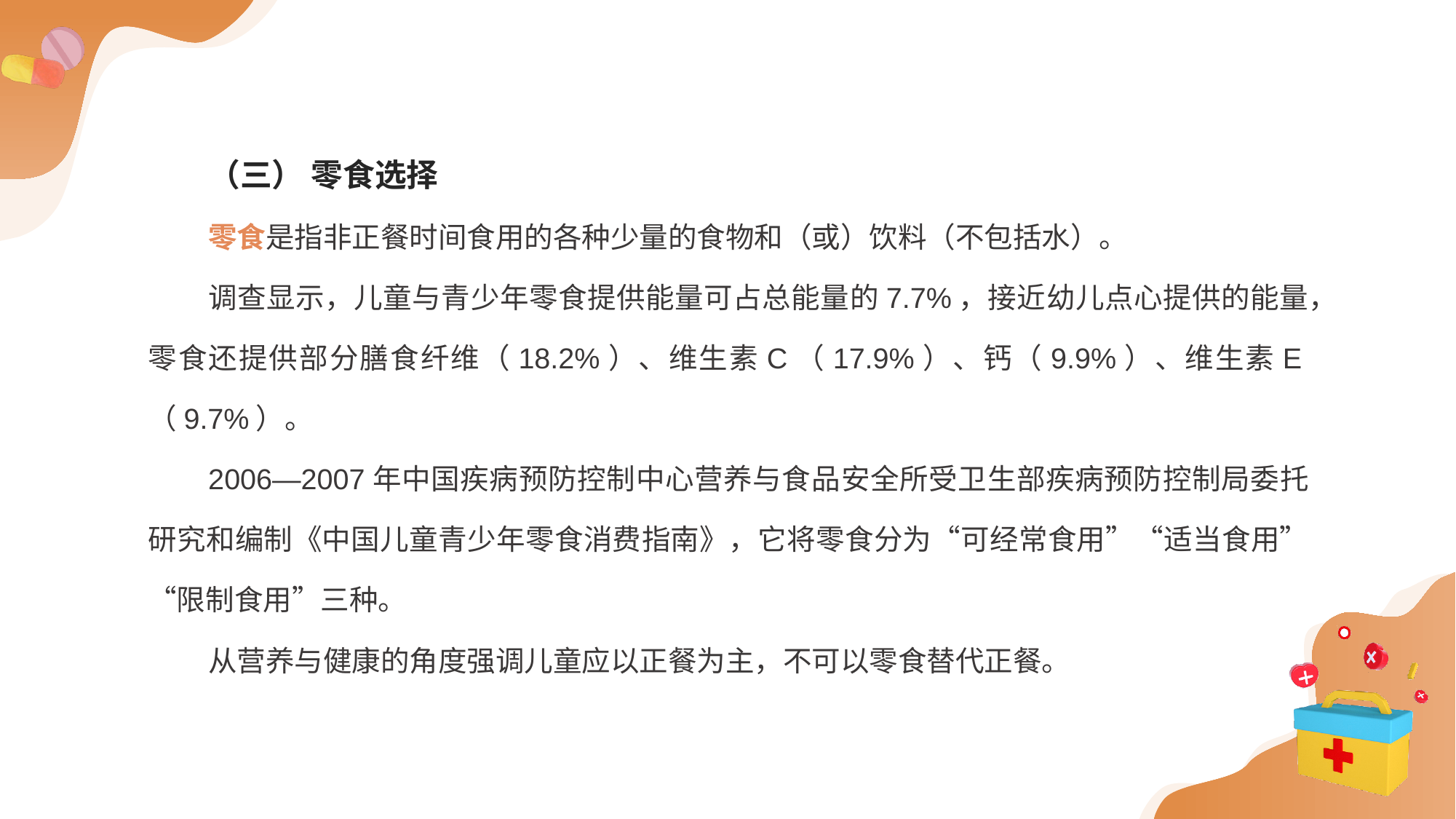

（三） 零食选择
零食是指非正餐时间食用的各种少量的食物和（或）饮料（不包括水）。
调查显示，儿童与青少年零食提供能量可占总能量的7.7%，接近幼儿点心提供的能量，零食还提供部分膳食纤维（18.2%）、维生素C（17.9%）、钙（9.9%）、维生素E（9.7%）。
2006—2007年中国疾病预防控制中心营养与食品安全所受卫生部疾病预防控制局委托研究和编制《中国儿童青少年零食消费指南》，它将零食分为“可经常食用”“适当食用”“限制食用”三种。
从营养与健康的角度强调儿童应以正餐为主，不可以零食替代正餐。